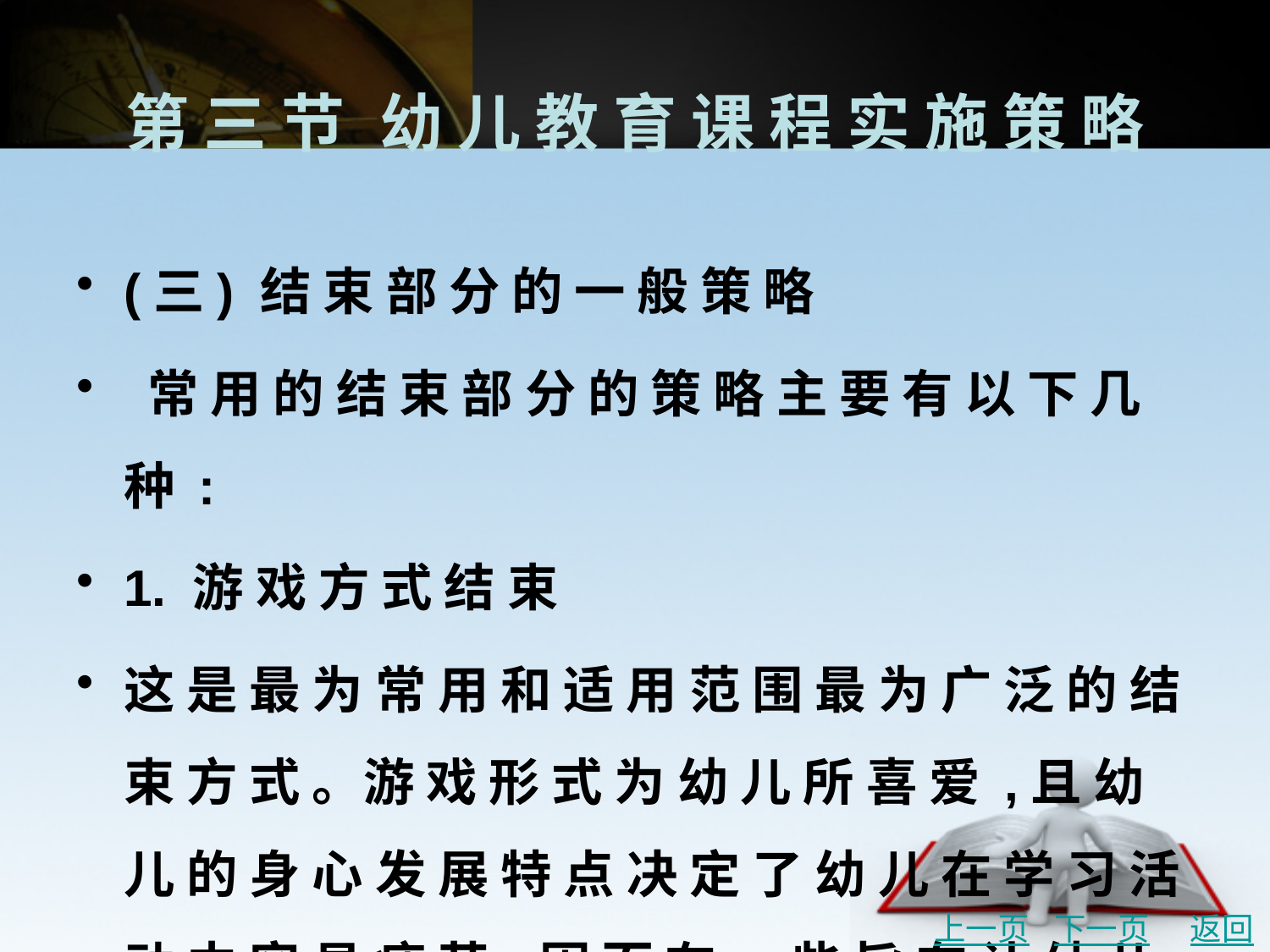

# 第 三 节	幼 儿 教 育 课 程 实 施 策 略
(三) 结 束 部 分 的 一 般 策 略
 常 用 的 结 束 部 分 的 策 略 主 要 有 以 下 几 种 :
1. 游 戏 方 式 结 束
这 是 最 为 常 用 和 适 用 范 围 最 为 广 泛 的 结 束 方 式 。游 戏 形 式 为 幼 儿 所 喜 爱 ,且 幼 儿 的 身 心 发 展 特 点 决 定 了 幼 儿 在 学 习 活 动 中 容 易 疲 劳 ,因 而 在 一 些 旨 在 让 幼 儿 巩 固 加 深 或 者 迁 移 所 学 内 容 的 教 育 活 动 的 结 束 部 分 ,常 采 用 此 种 方 式 。

上一页
下一页
返回